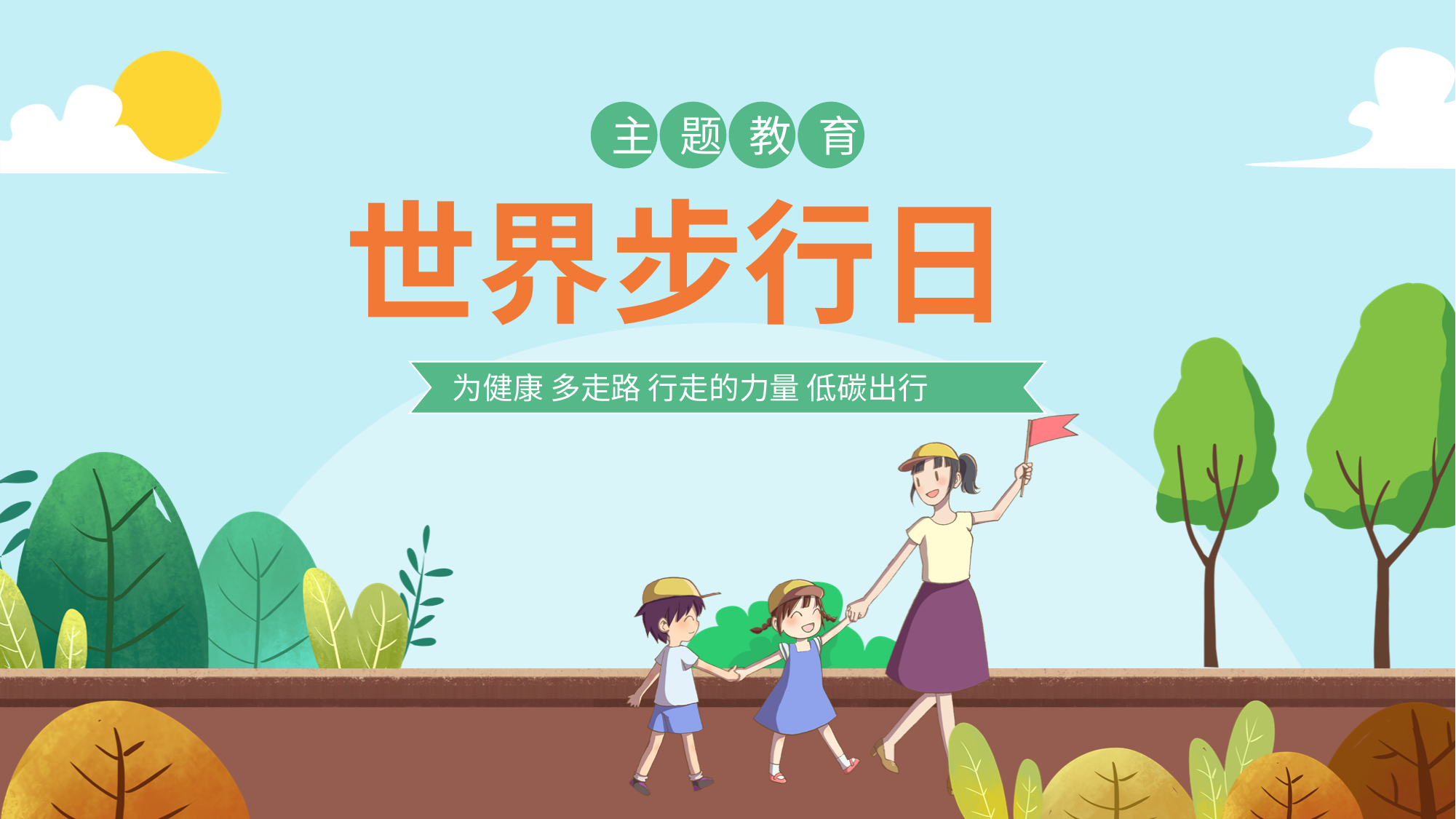

主
题
教
育
世界步行日
为健康 多走路 行走的力量 低碳出行